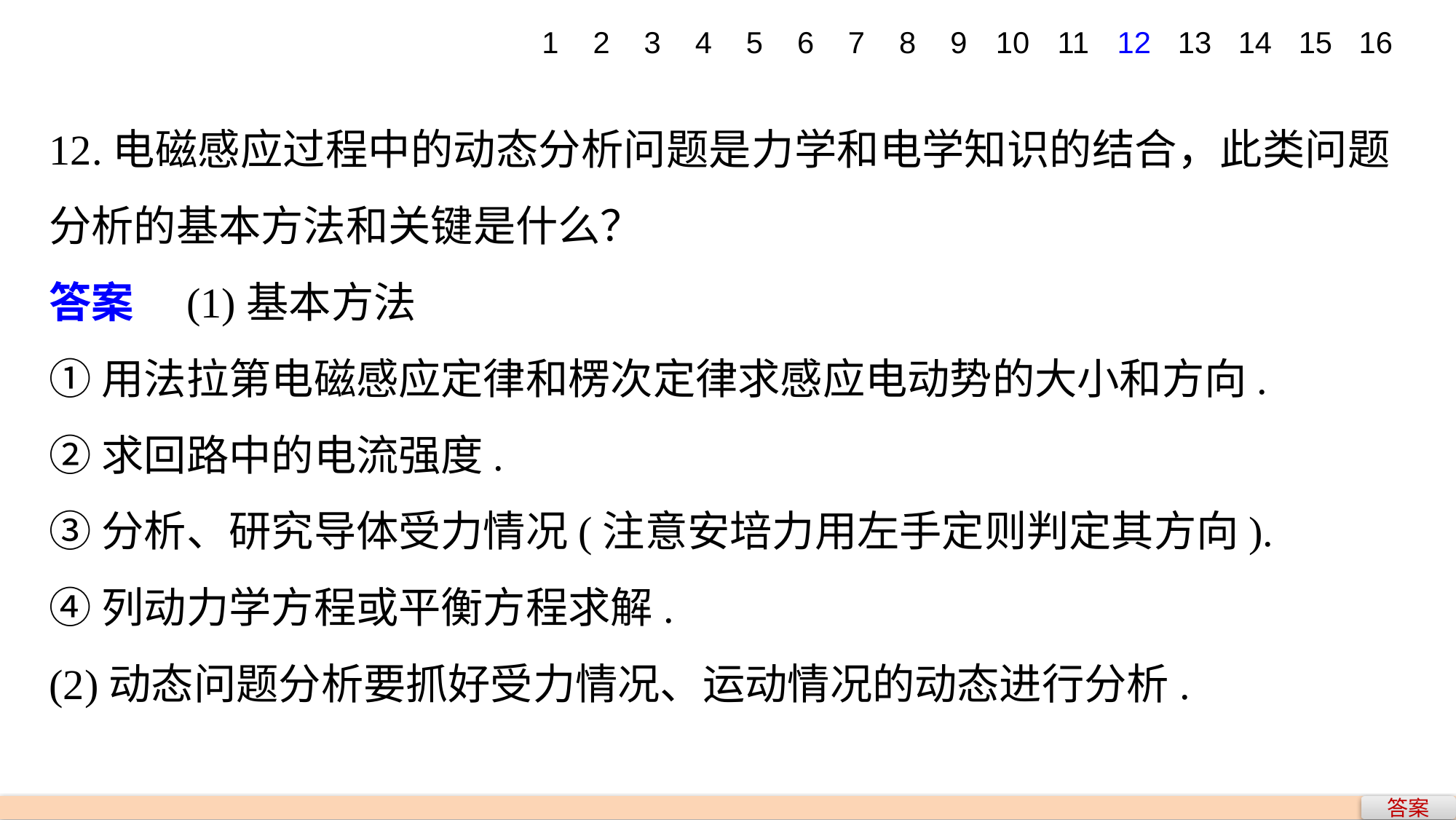

1
2
3
4
5
6
7
8
9
10
11
12
13
14
15
16
12.电磁感应过程中的动态分析问题是力学和电学知识的结合，此类问题分析的基本方法和关键是什么？
答案　(1)基本方法
①用法拉第电磁感应定律和楞次定律求感应电动势的大小和方向.
②求回路中的电流强度.
③分析、研究导体受力情况(注意安培力用左手定则判定其方向).
④列动力学方程或平衡方程求解.
(2)动态问题分析要抓好受力情况、运动情况的动态进行分析.

答案